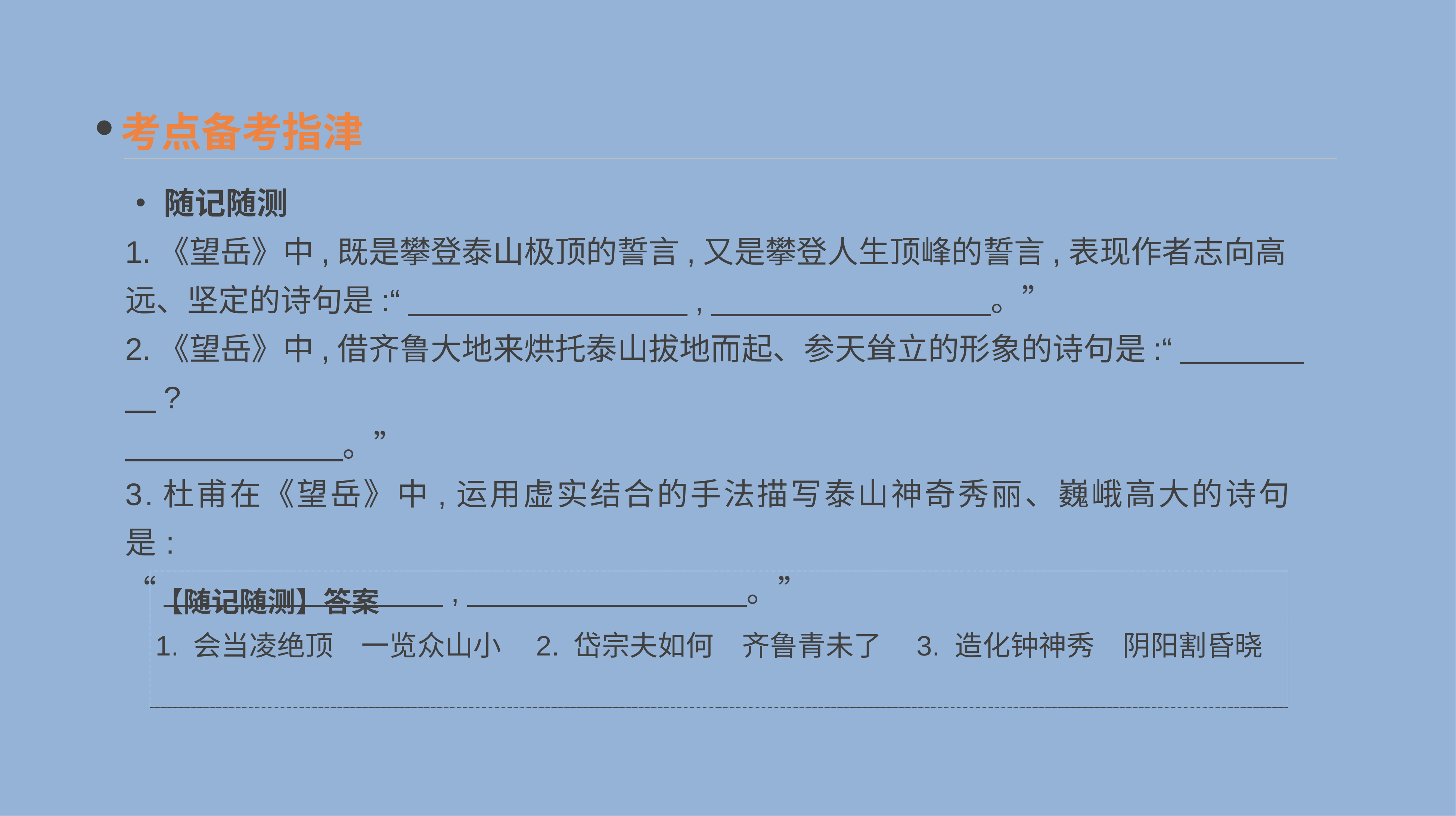

考点备考指津

•随记随测
1.《望岳》中,既是攀登泰山极顶的誓言,又是攀登人生顶峰的誓言,表现作者志向高远、坚定的诗句是:“　　　　　　　　　,　　　　　　　　　。”
2.《望岳》中,借齐鲁大地来烘托泰山拔地而起、参天耸立的形象的诗句是:“　　　　　?
　　　　　　　。”
3.杜甫在《望岳》中,运用虚实结合的手法描写泰山神奇秀丽、巍峨高大的诗句是:
“　　　　　　　　　,　　　　　　　　　。”
【随记随测】答案
1. 会当凌绝顶　一览众山小　2. 岱宗夫如何　齐鲁青未了　3. 造化钟神秀　阴阳割昏晓